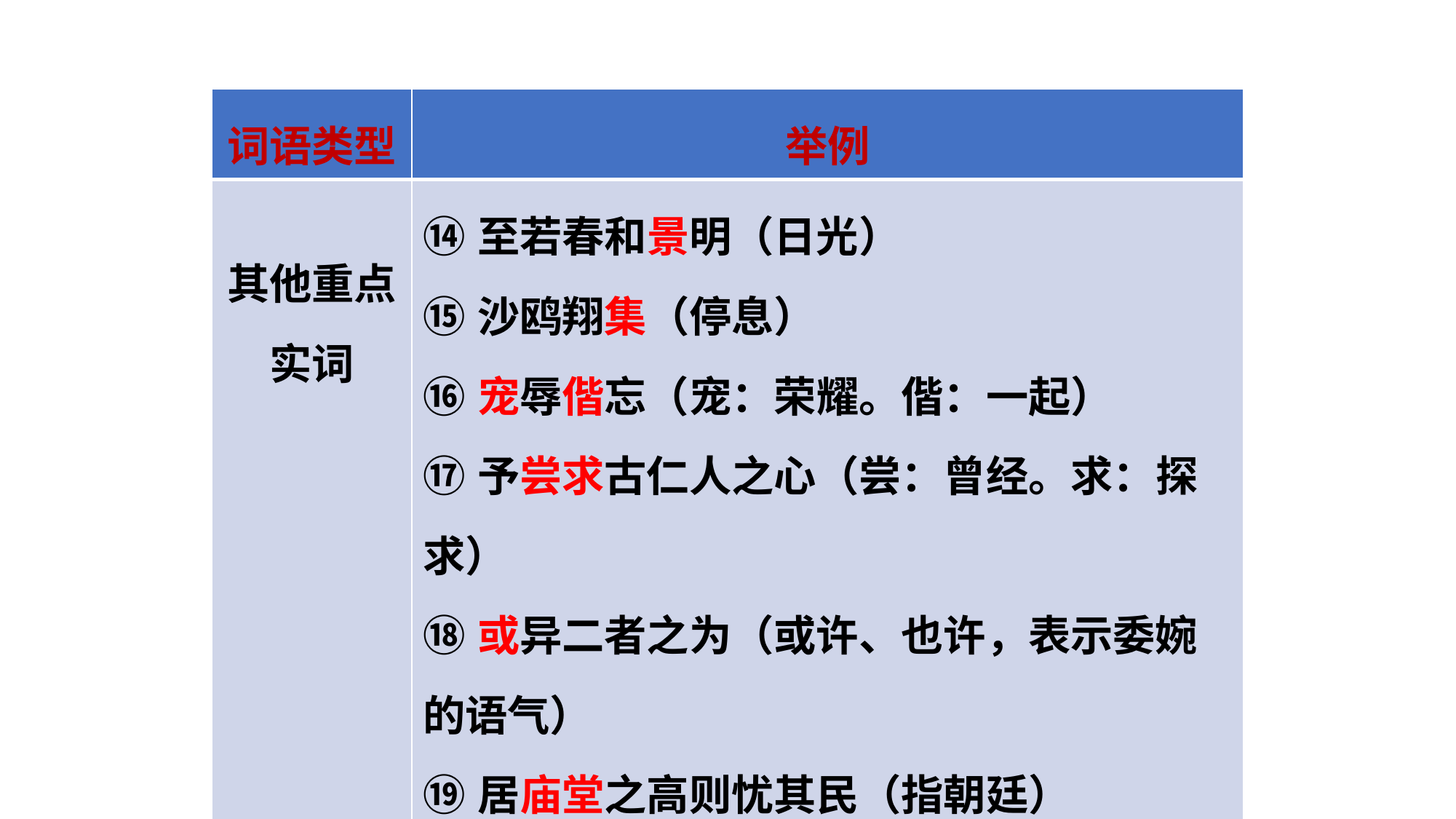

| 词语类型 | 举例 |
| --- | --- |
| 其他重点实词 | ⑭至若春和景明（日光） ⑮沙鸥翔集（停息） ⑯宠辱偕忘（宠：荣耀。偕：一起） ⑰予尝求古仁人之心（尝：曾经。求：探求） ⑱或异二者之为（或许、也许，表示委婉的语气） ⑲居庙堂之高则忧其民（指朝廷） |